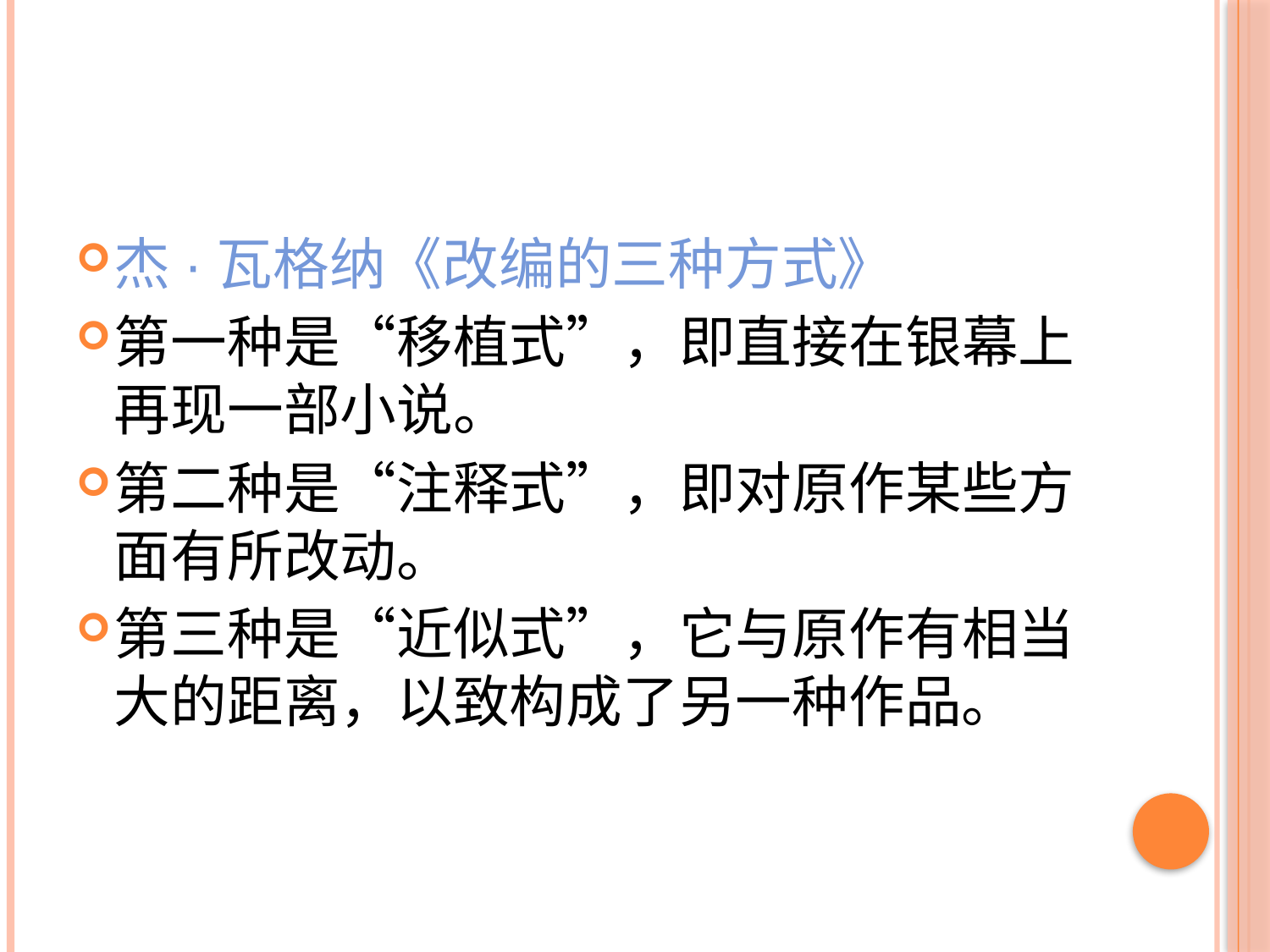

#
杰·瓦格纳《改编的三种方式》
第一种是“移植式”，即直接在银幕上再现一部小说。
第二种是“注释式”，即对原作某些方面有所改动。
第三种是“近似式”，它与原作有相当大的距离，以致构成了另一种作品。